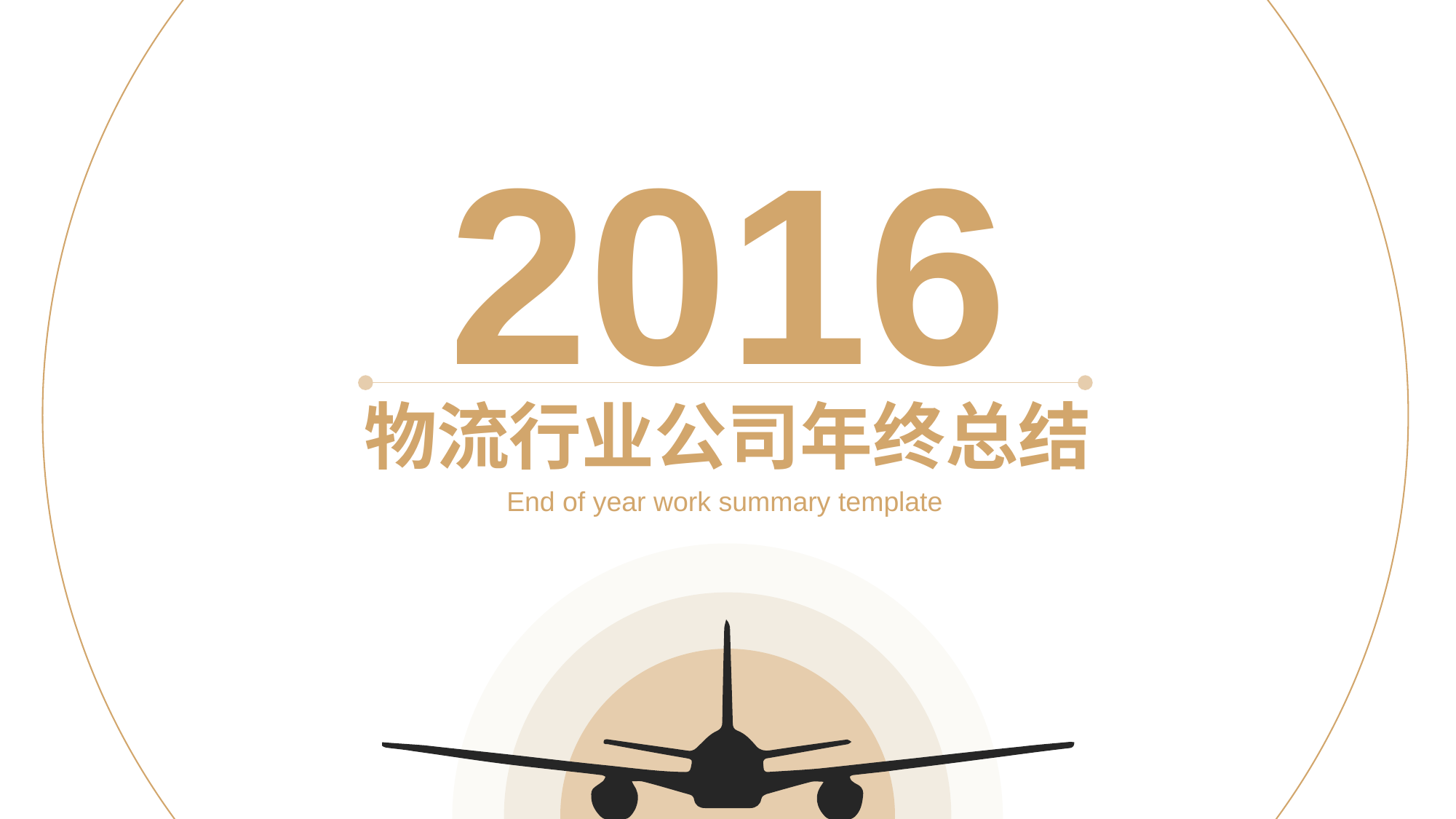

2016
物流行业公司年终总结
End of year work summary template